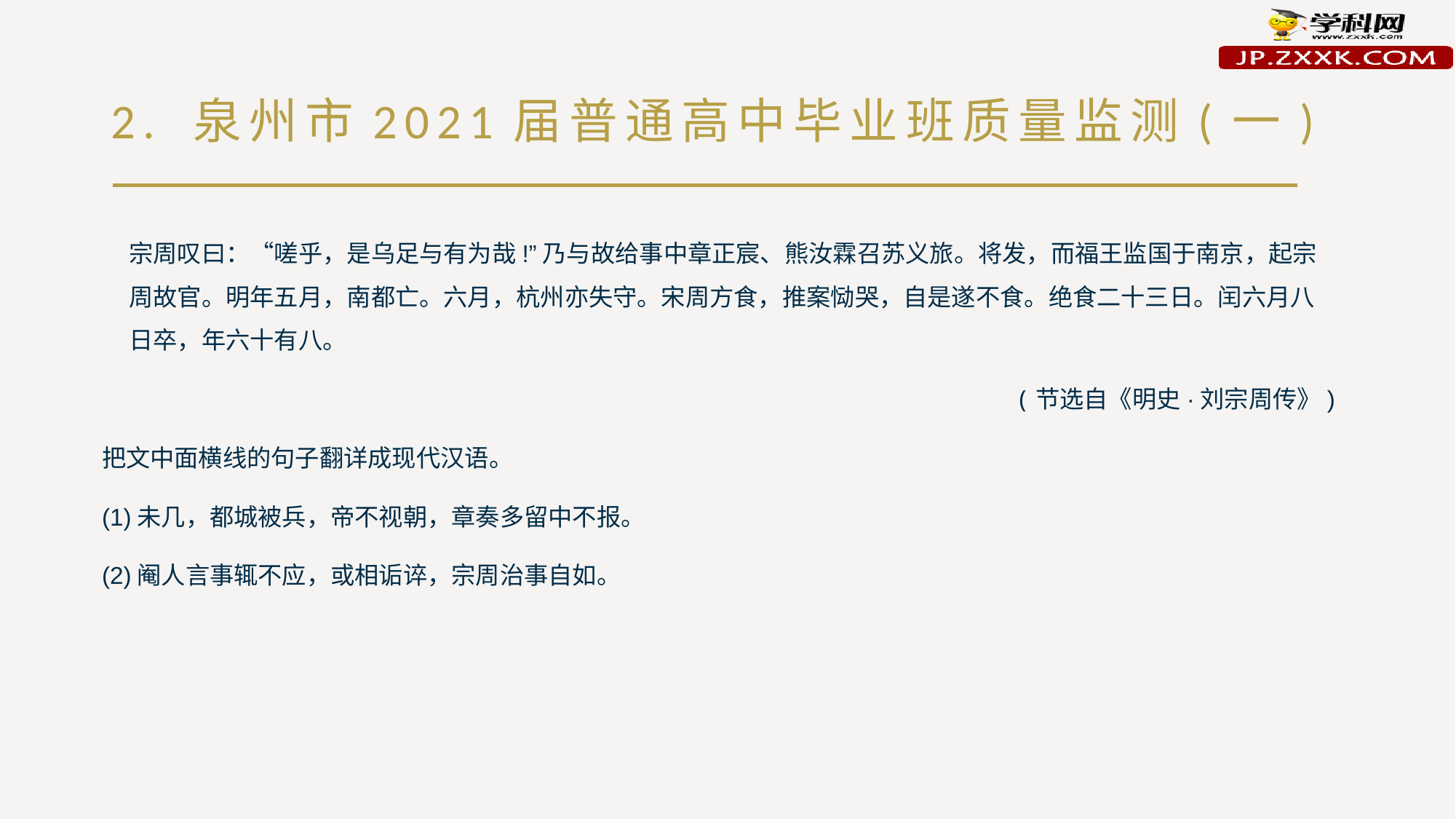

# 2. 泉州市2021届普通高中毕业班质量监测(一)
宗周叹曰：“嗟乎，是乌足与有为哉!”乃与故给事中章正宸、熊汝霖召苏义旅。将发，而福王监国于南京，起宗周故官。明年五月，南都亡。六月，杭州亦失守。宋周方食，推案恸哭，自是遂不食。绝食二十三日。闰六月八日卒，年六十有八。
(节选自《明史·刘宗周传》)
把文中面横线的句子翻详成现代汉语。
(1)未几，都城被兵，帝不视朝，章奏多留中不报。
(2)阉人言事辄不应，或相诟谇，宗周治事自如。